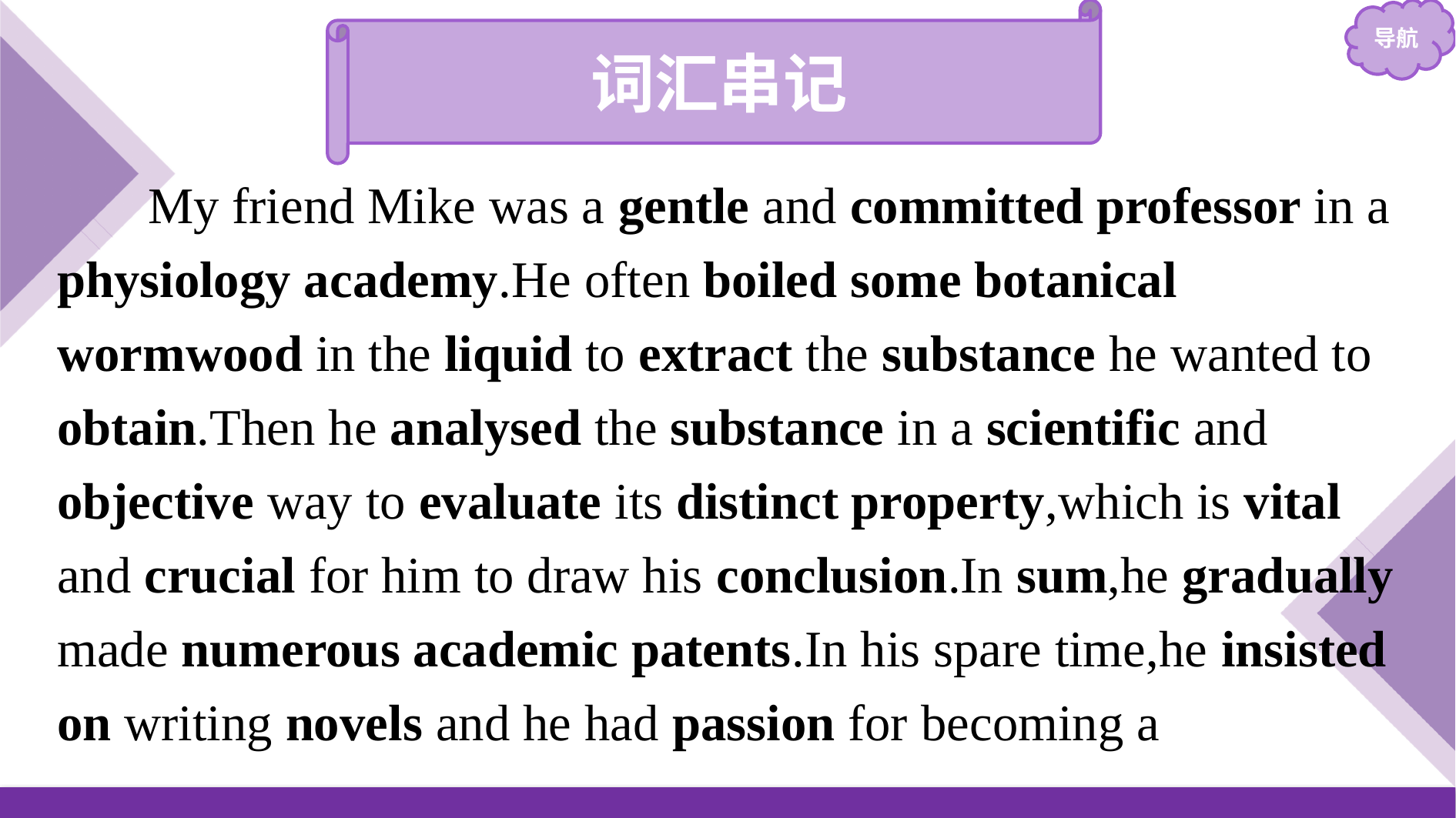

词汇串记
My friend Mike was a gentle and committed professor in a physiology academy.He often boiled some botanical wormwood in the liquid to extract the substance he wanted to obtain.Then he analysed the substance in a scientific and objective way to evaluate its distinct property,which is vital and crucial for him to draw his conclusion.In sum,he gradually made numerous academic patents.In his spare time,he insisted on writing novels and he had passion for becoming a